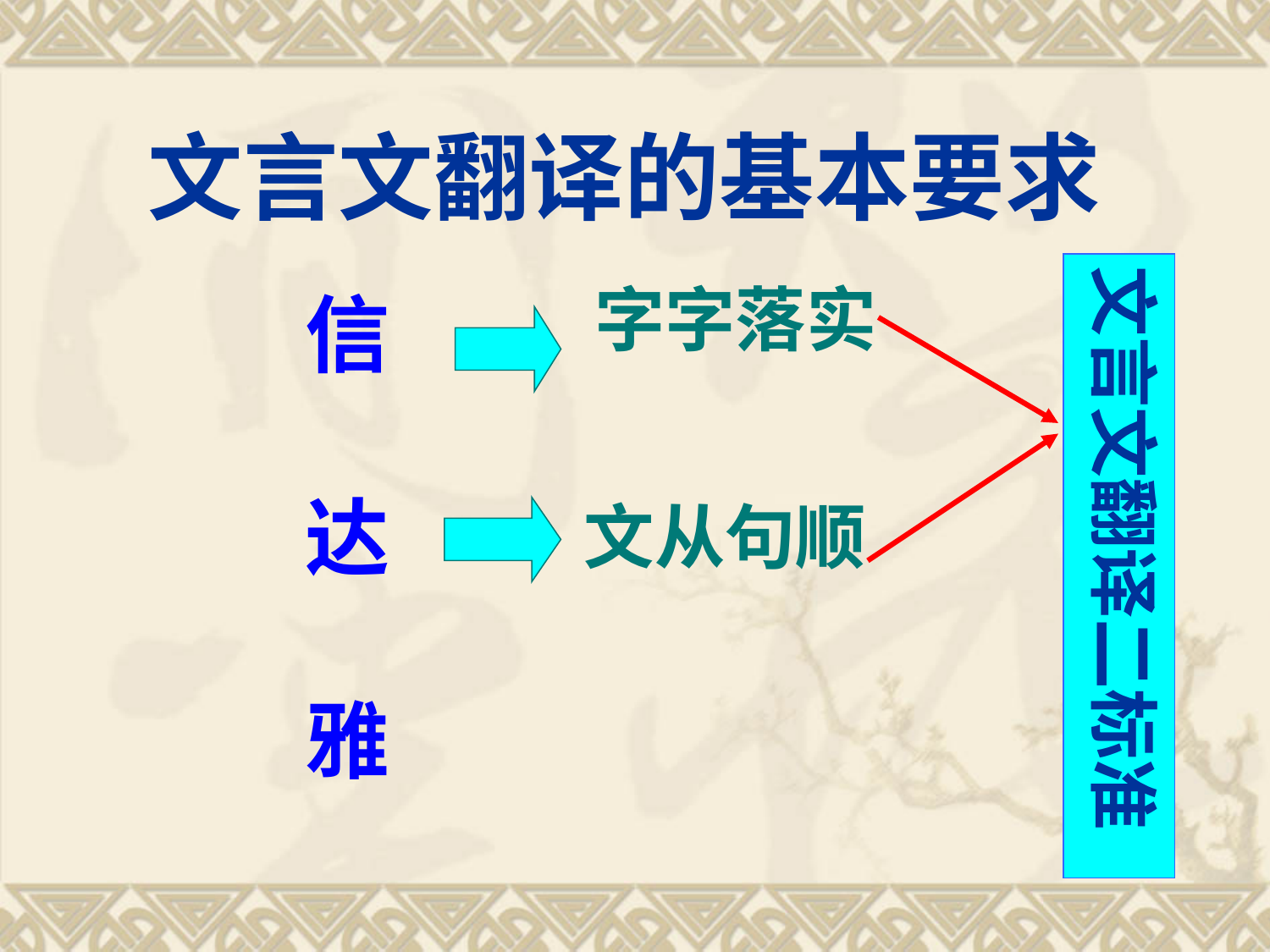

文言文翻译的基本要求
文言文翻译二标准
   信

   达

   雅
字字落实

文从句顺